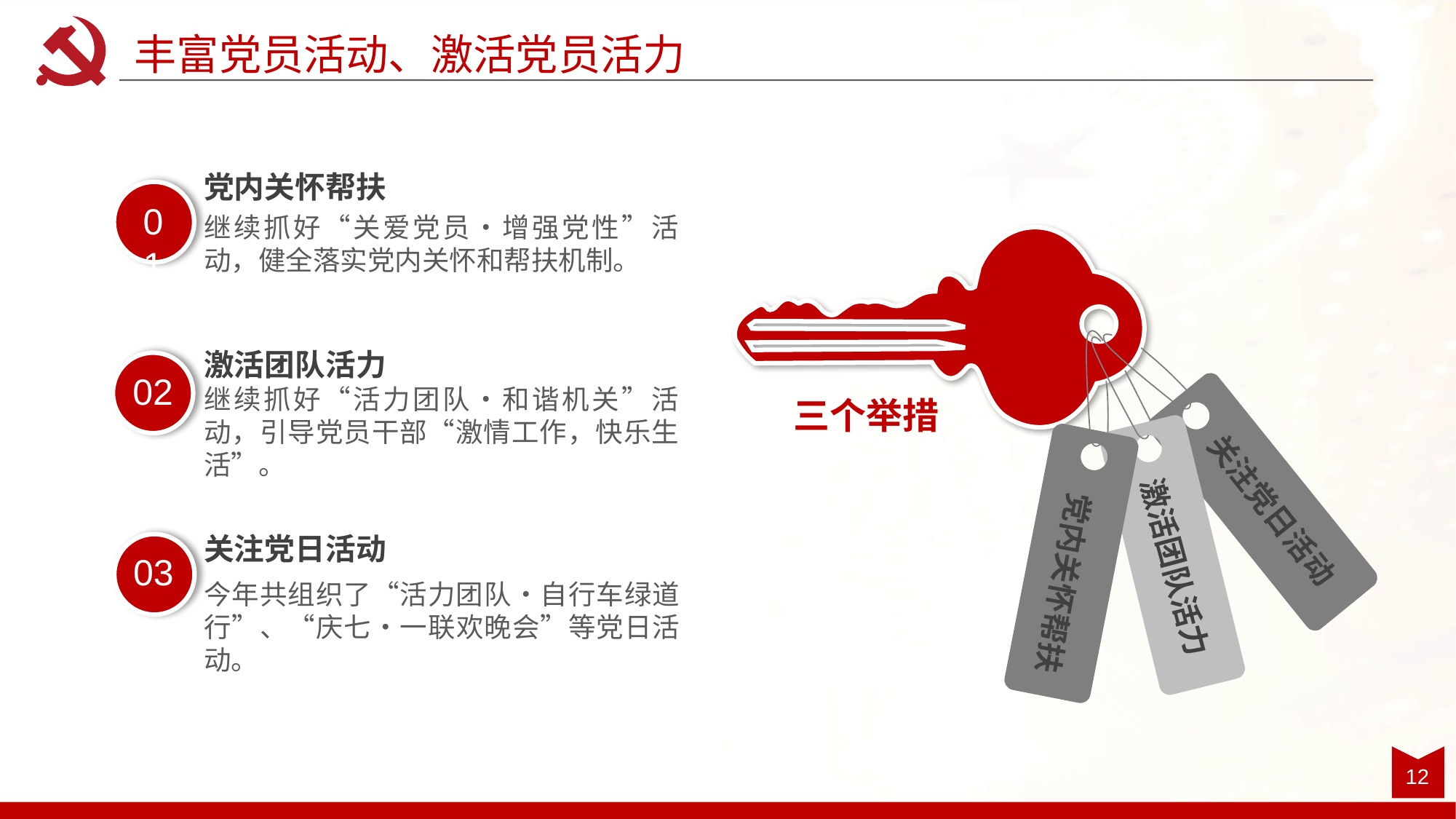

丰富党员活动、激活党员活力

党内关怀帮扶

01
继续抓好“关爱党员•增强党性”活动，健全落实党内关怀和帮扶机制。

激活团队活力

02

关注党日活动
继续抓好“活力团队•和谐机关”活动，引导党员干部“激情工作，快乐生活”。
三个举措

激活团队活力

党内关怀帮扶
关注党日活动

03
今年共组织了“活力团队•自行车绿道行”、“庆七•一联欢晚会”等党日活动。